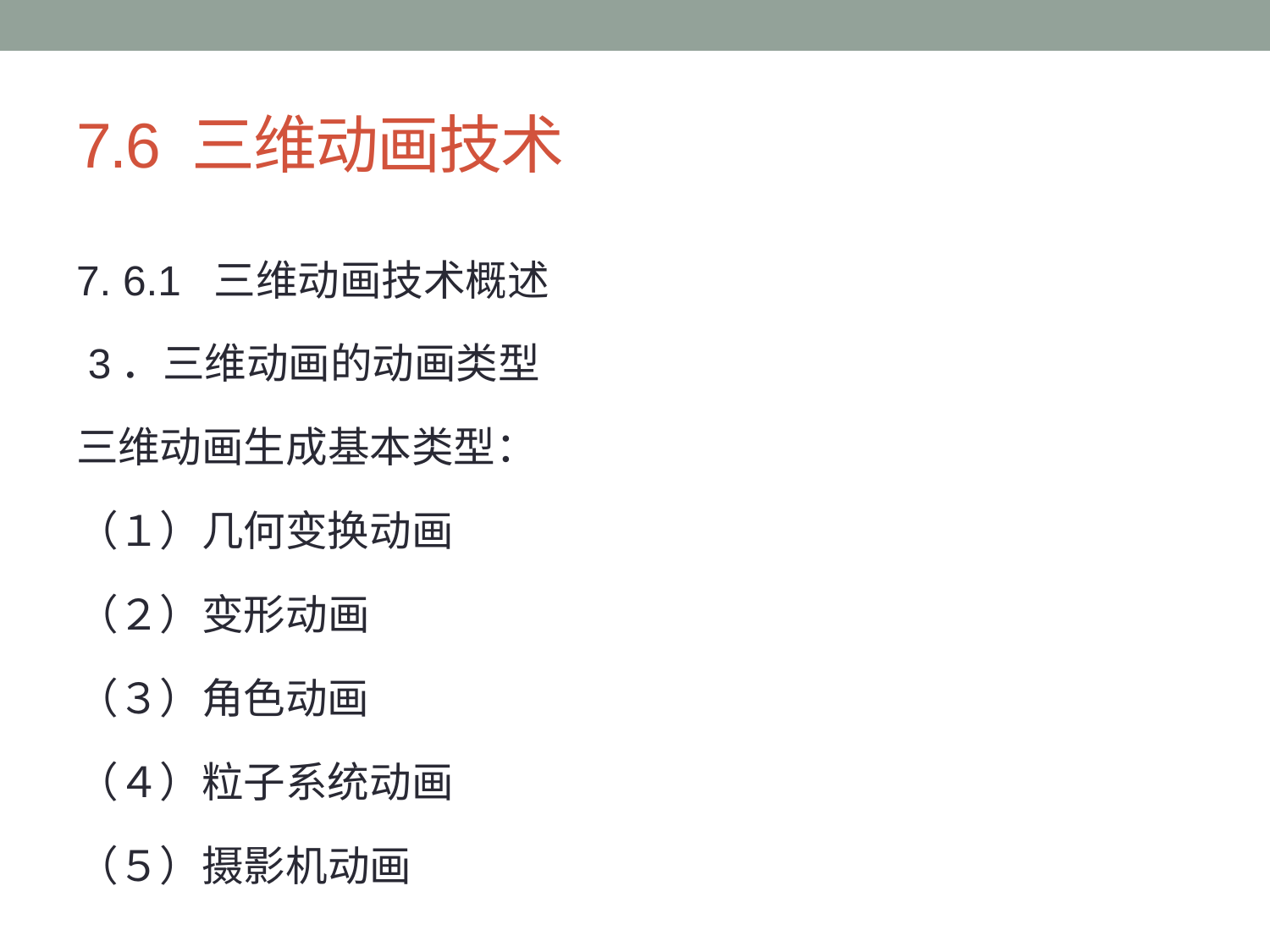

# 7.6 三维动画技术
7. 6.1  三维动画技术概述
 3．三维动画的动画类型
三维动画生成基本类型：
（１）几何变换动画
（２）变形动画
（３）角色动画
（４）粒子系统动画
（５）摄影机动画